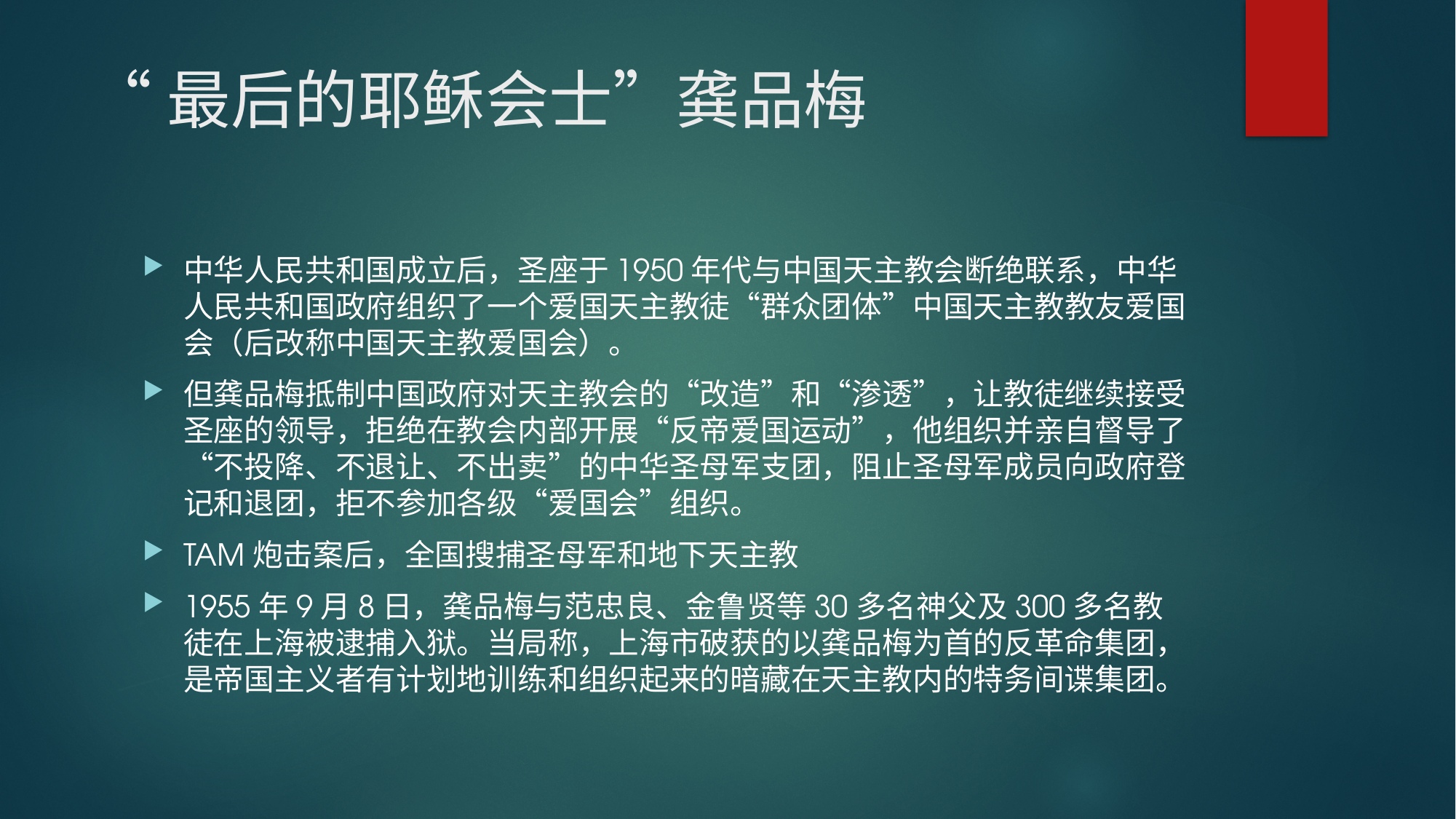

# “最后的耶稣会士”龚品梅
中华人民共和国成立后，圣座于1950年代与中国天主教会断绝联系，中华人民共和国政府组织了一个爱国天主教徒“群众团体”中国天主教教友爱国会（后改称中国天主教爱国会）。
但龚品梅抵制中国政府对天主教会的“改造”和“渗透”，让教徒继续接受圣座的领导，拒绝在教会内部开展“反帝爱国运动”，他组织并亲自督导了“不投降、不退让、不出卖”的中华圣母军支团，阻止圣母军成员向政府登记和退团，拒不参加各级“爱国会”组织。
TAM炮击案后，全国搜捕圣母军和地下天主教
1955年9月8日，龚品梅与范忠良、金鲁贤等30多名神父及300多名教徒在上海被逮捕入狱。当局称，上海市破获的以龚品梅为首的反革命集团，是帝国主义者有计划地训练和组织起来的暗藏在天主教内的特务间谍集团。